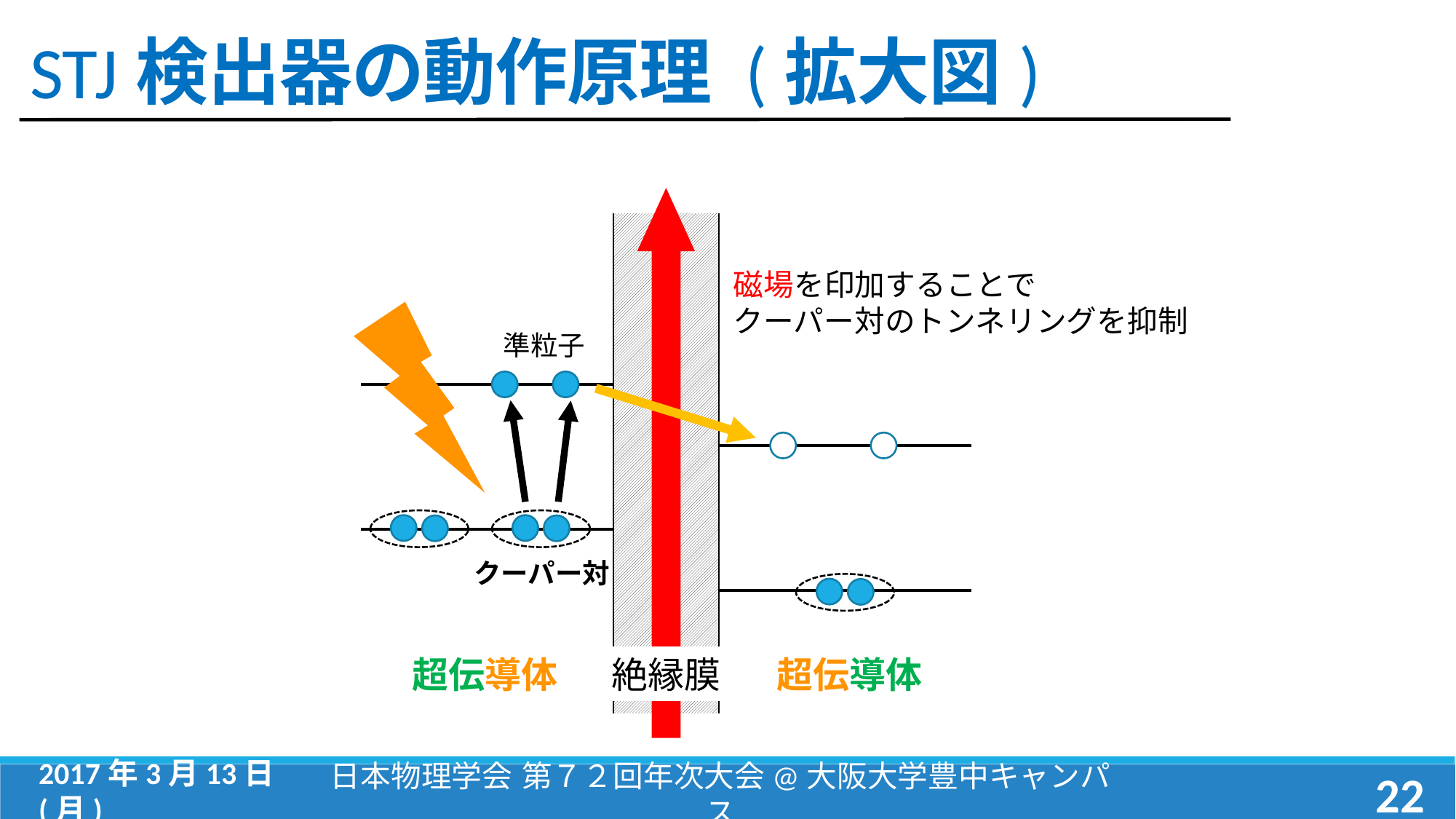

# STJ検出器の動作原理 (拡大図)

磁場を印加することで
クーパー対のトンネリングを抑制

準粒子

クーパー対

超伝導体
絶縁膜
超伝導体
2017年3月13日(月)
日本物理学会 第７２回年次大会@大阪大学豊中キャンパス
22